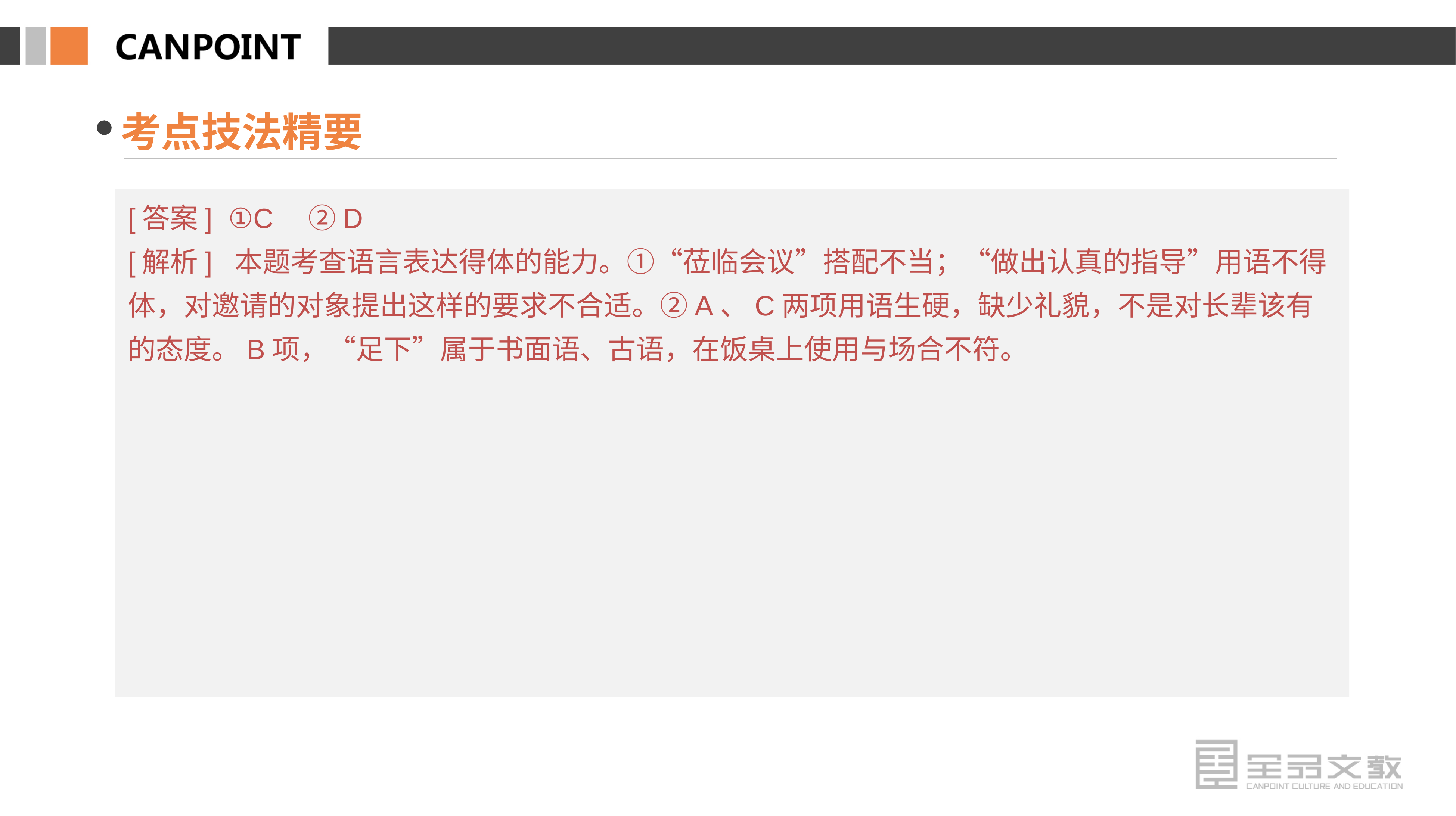

考点技法精要

[答案]  ①C　②D
[解析]  本题考查语言表达得体的能力。①“莅临会议”搭配不当；“做出认真的指导”用语不得体，对邀请的对象提出这样的要求不合适。②A、C两项用语生硬，缺少礼貌，不是对长辈该有的态度。B项，“足下”属于书面语、古语，在饭桌上使用与场合不符。